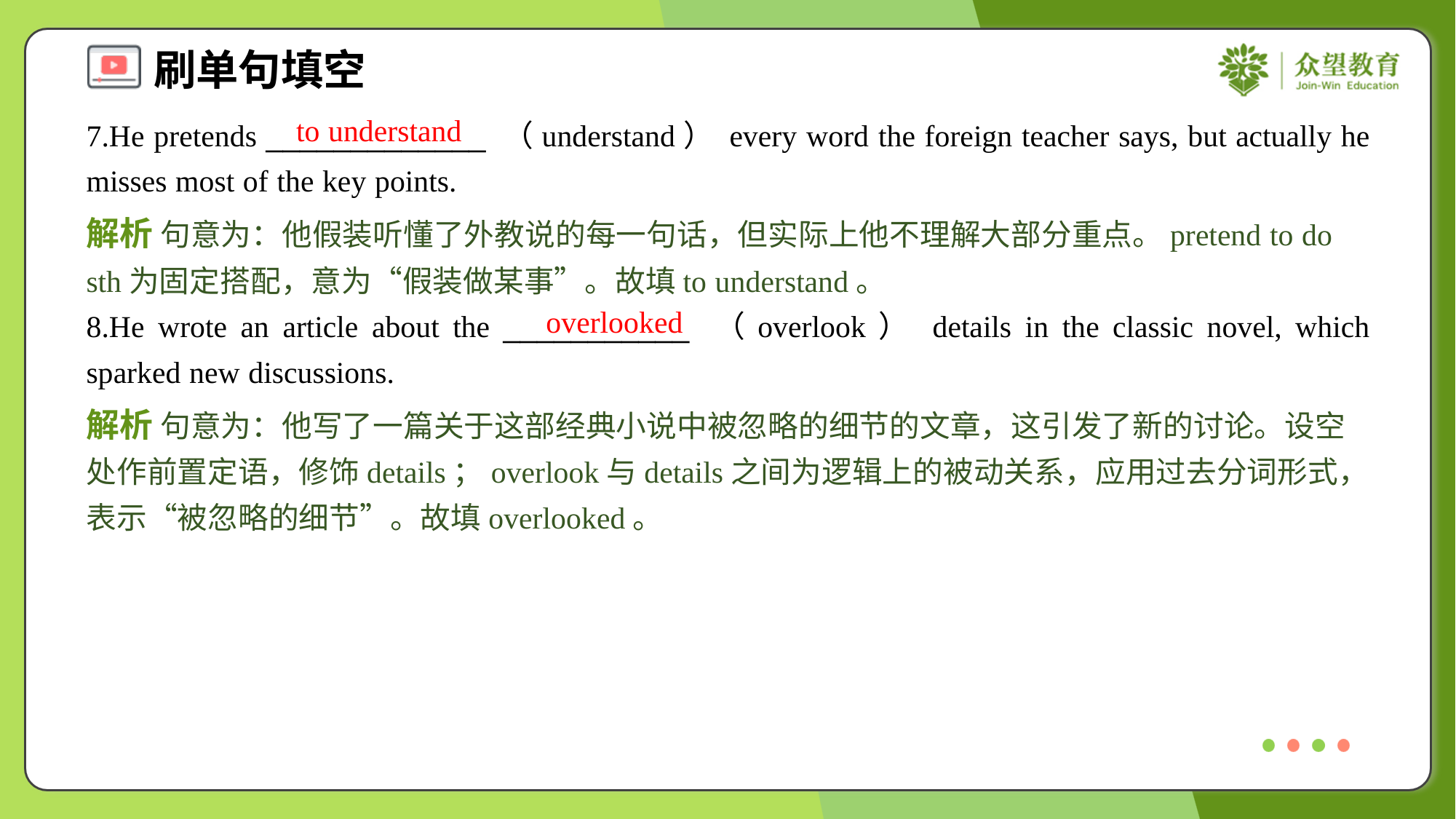

to understand
7.He pretends _____________ （understand） every word the foreign teacher says, but actually he misses most of the key points.
解析 句意为：他假装听懂了外教说的每一句话，但实际上他不理解大部分重点。pretend to do sth为固定搭配，意为“假装做某事”。故填to understand。
overlooked
8.He wrote an article about the ___________ （overlook） details in the classic novel, which sparked new discussions.
解析 句意为：他写了一篇关于这部经典小说中被忽略的细节的文章，这引发了新的讨论。设空处作前置定语，修饰details；overlook与details之间为逻辑上的被动关系，应用过去分词形式，表示“被忽略的细节”。故填overlooked。